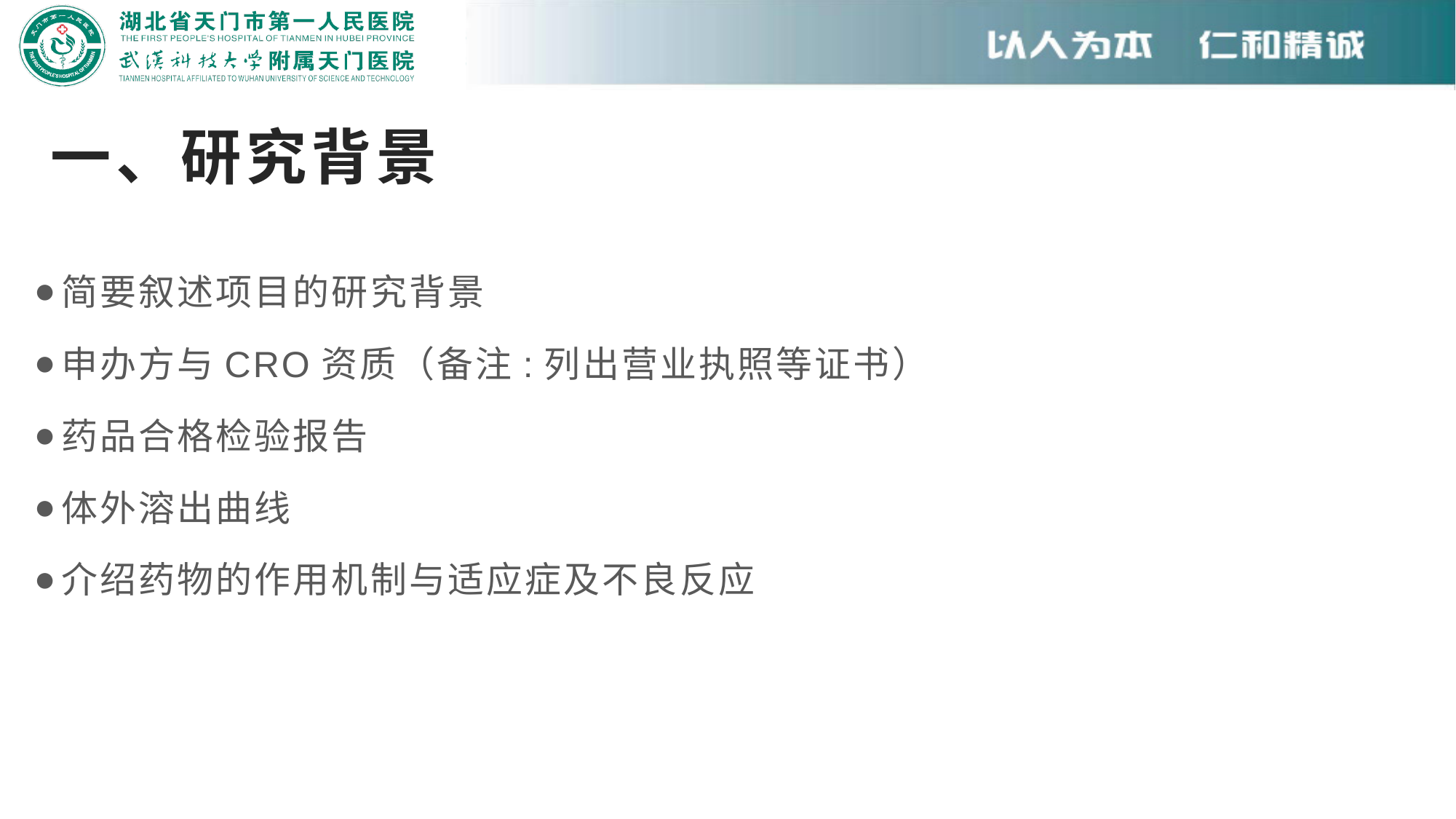

# 一、研究背景
简要叙述项目的研究背景
申办方与CRO资质（备注:列出营业执照等证书）
药品合格检验报告
体外溶出曲线
介绍药物的作用机制与适应症及不良反应